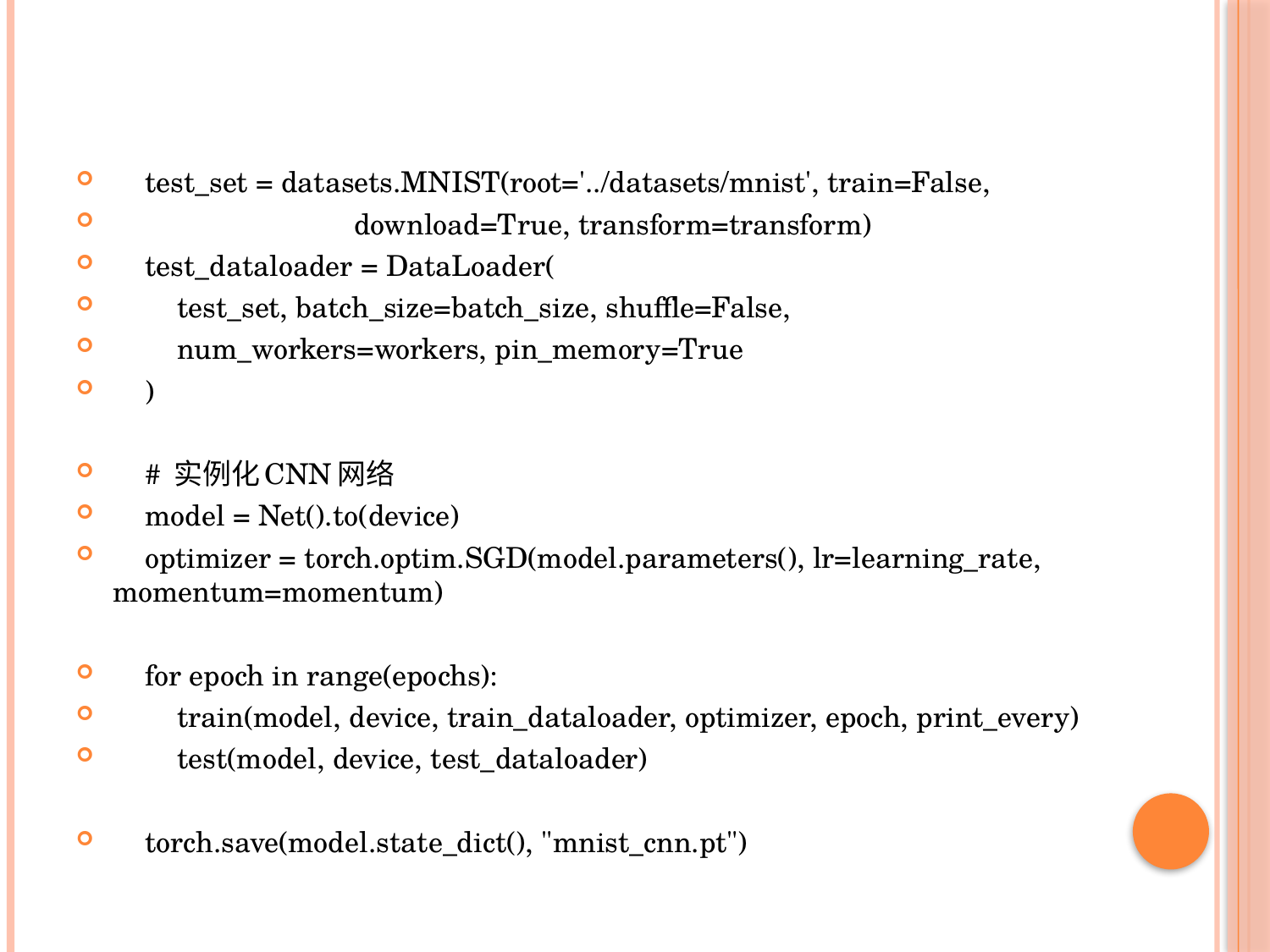

test_set = datasets.MNIST(root='../datasets/mnist', train=False,
                              download=True, transform=transform)
    test_dataloader = DataLoader(
        test_set, batch_size=batch_size, shuffle=False,
        num_workers=workers, pin_memory=True
    )

    # 实例化CNN网络
    model = Net().to(device)
    optimizer = torch.optim.SGD(model.parameters(), lr=learning_rate, momentum=momentum)

    for epoch in range(epochs):
        train(model, device, train_dataloader, optimizer, epoch, print_every)
        test(model, device, test_dataloader)

    torch.save(model.state_dict(), "mnist_cnn.pt")